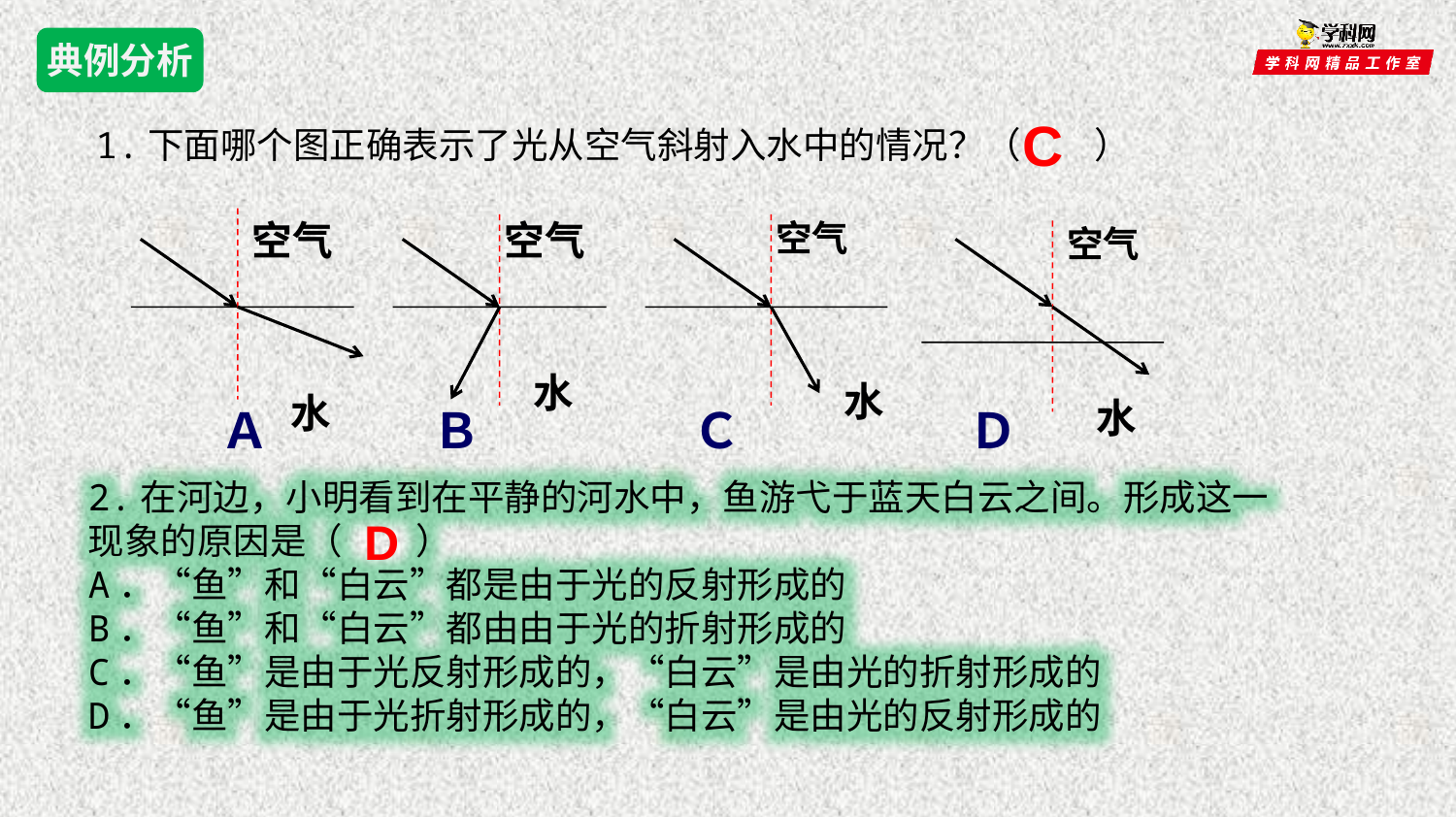

典例分析
C
1.下面哪个图正确表示了光从空气斜射入水中的情况？（　　）

空气
空气
空气

空气

水
水
水
水
　Ａ　  　    Ｂ　　 　     Ｃ　   　         Ｄ

2.在河边，小明看到在平静的河水中，鱼游弋于蓝天白云之间。形成这一现象的原因是（　　）
A．“鱼”和“白云”都是由于光的反射形成的
B．“鱼”和“白云”都由由于光的折射形成的
C．“鱼”是由于光反射形成的，“白云”是由光的折射形成的
D．“鱼”是由于光折射形成的，“白云”是由光的反射形成的

D